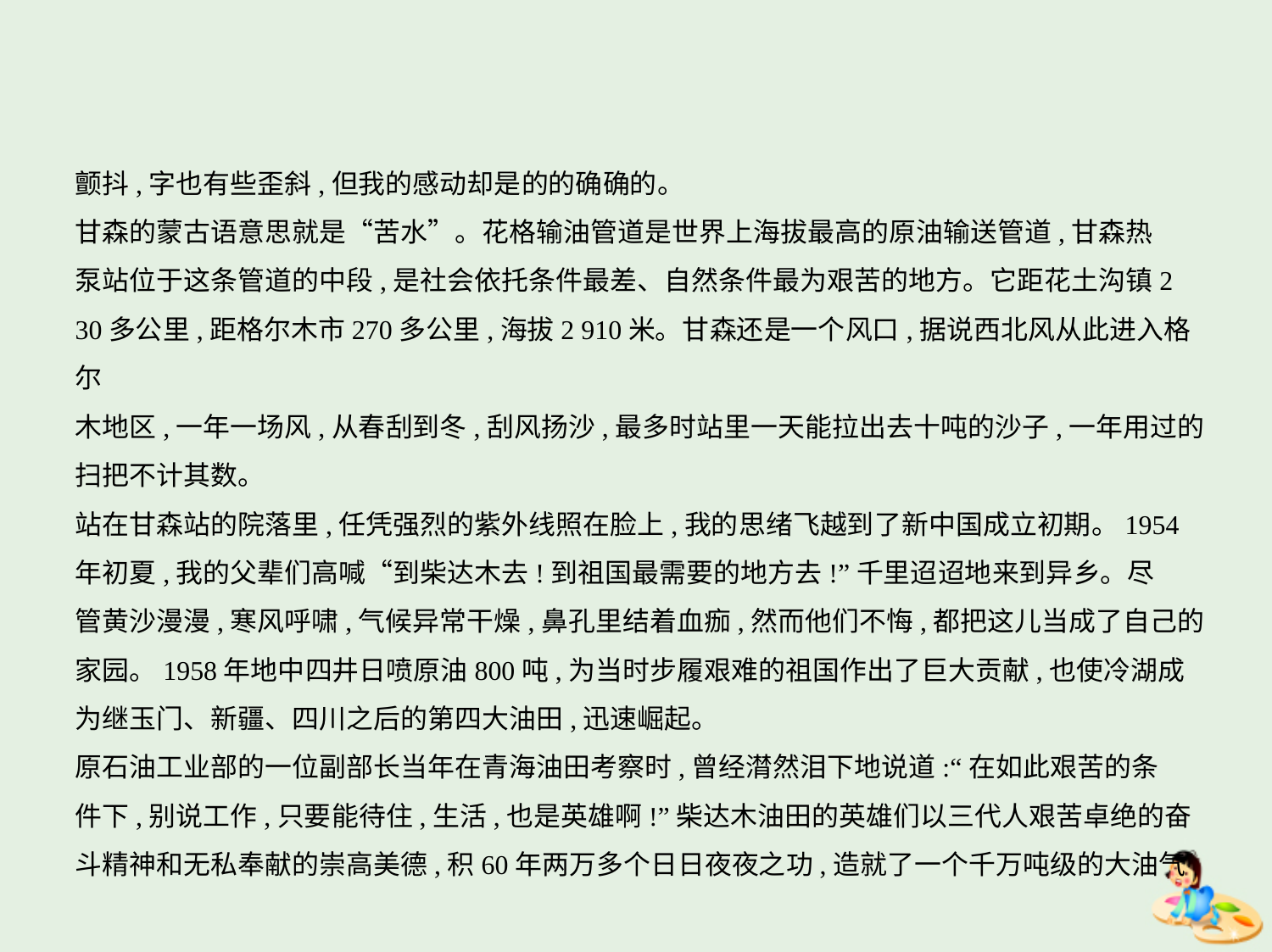

颤抖,字也有些歪斜,但我的感动却是的的确确的。
甘森的蒙古语意思就是“苦水”。花格输油管道是世界上海拔最高的原油输送管道,甘森热
泵站位于这条管道的中段,是社会依托条件最差、自然条件最为艰苦的地方。它距花土沟镇2
30多公里,距格尔木市270多公里,海拔2 910米。甘森还是一个风口,据说西北风从此进入格尔
木地区,一年一场风,从春刮到冬,刮风扬沙,最多时站里一天能拉出去十吨的沙子,一年用过的
扫把不计其数。
站在甘森站的院落里,任凭强烈的紫外线照在脸上,我的思绪飞越到了新中国成立初期。1954
年初夏,我的父辈们高喊“到柴达木去!到祖国最需要的地方去!”千里迢迢地来到异乡。尽
管黄沙漫漫,寒风呼啸,气候异常干燥,鼻孔里结着血痂,然而他们不悔,都把这儿当成了自己的
家园。1958年地中四井日喷原油800吨,为当时步履艰难的祖国作出了巨大贡献,也使冷湖成
为继玉门、新疆、四川之后的第四大油田,迅速崛起。
原石油工业部的一位副部长当年在青海油田考察时,曾经潸然泪下地说道:“在如此艰苦的条
件下,别说工作,只要能待住,生活,也是英雄啊!”柴达木油田的英雄们以三代人艰苦卓绝的奋
斗精神和无私奉献的崇高美德,积60年两万多个日日夜夜之功,造就了一个千万吨级的大油气